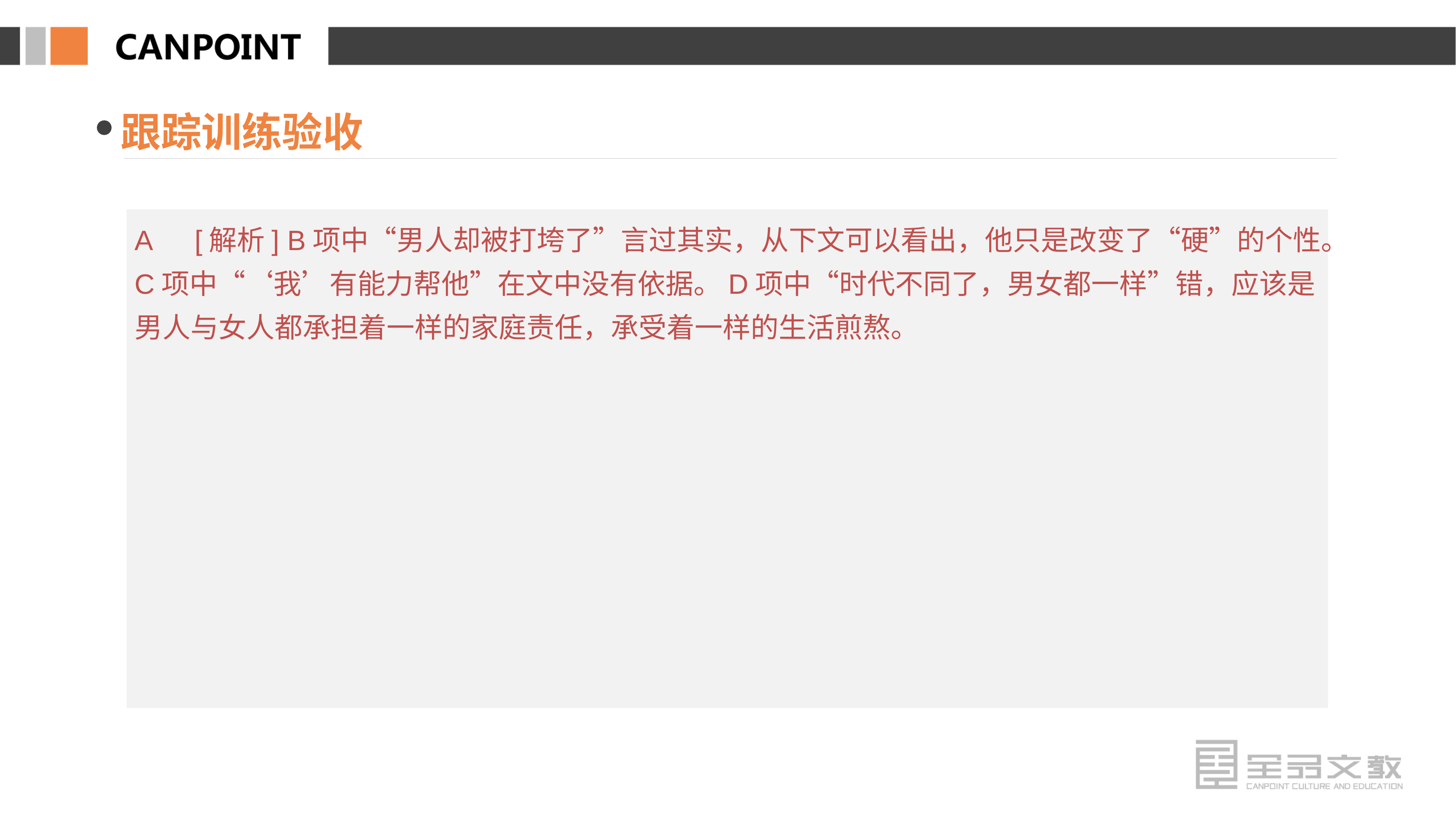

跟踪训练验收

A　[解析] B项中“男人却被打垮了”言过其实，从下文可以看出，他只是改变了“硬”的个性。C项中“‘我’有能力帮他”在文中没有依据。D项中“时代不同了，男女都一样”错，应该是男人与女人都承担着一样的家庭责任，承受着一样的生活煎熬。